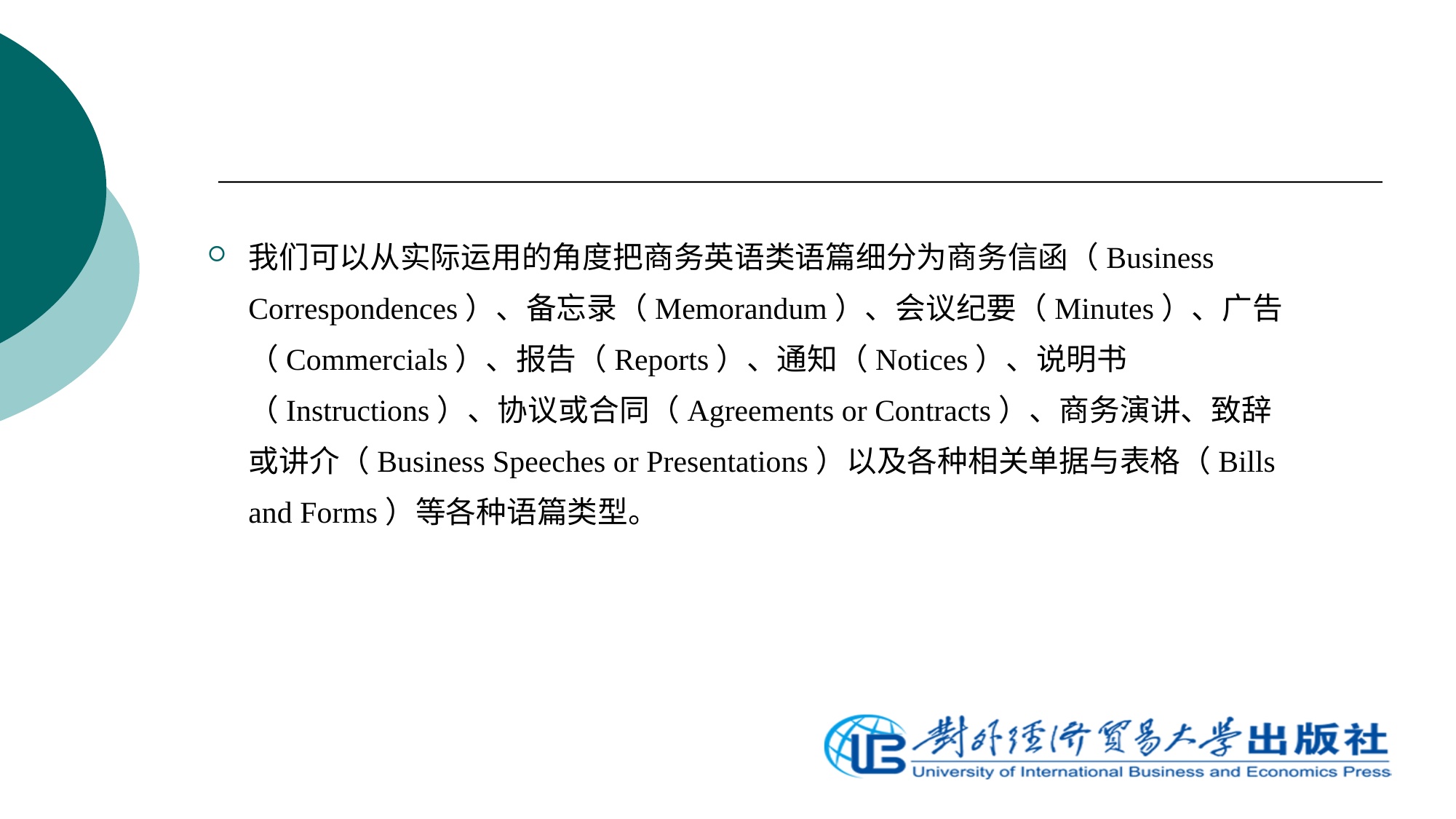

#
我们可以从实际运用的角度把商务英语类语篇细分为商务信函（Business Correspondences）、备忘录（Memorandum）、会议纪要（Minutes）、广告（Commercials）、报告（Reports）、通知（Notices）、说明书（Instructions）、协议或合同（Agreements or Contracts）、商务演讲、致辞或讲介（Business Speeches or Presentations）以及各种相关单据与表格（Bills and Forms）等各种语篇类型。